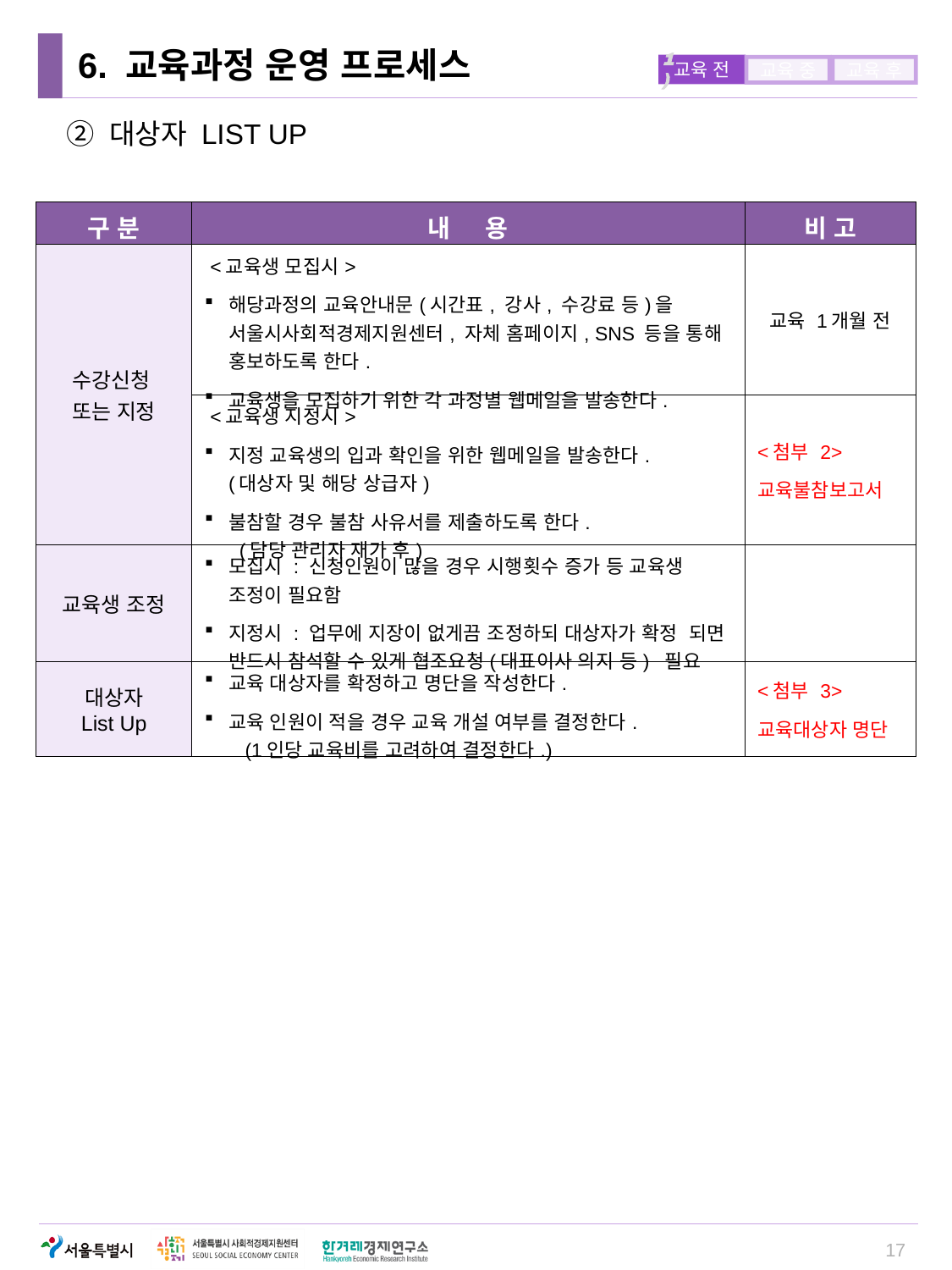

# 6. 교육과정 운영 프로세스
1)
교육 전
교육 중
교육 후
② 대상자 LIST UP
| 구 분 | 내 용 | 비 고 |
| --- | --- | --- |
| 수강신청 또는 지정 | <교육생 모집시> 해당과정의 교육안내문(시간표, 강사, 수강료 등)을 서울시사회적경제지원센터, 자체 홈페이지, SNS 등을 통해 홍보하도록 한다. 교육생을 모집하기 위한 각 과정별 웹메일을 발송한다. | 교육 1개월 전 |
|  | <교육생 지정시> 지정 교육생의 입과 확인을 위한 웹메일을 발송한다. (대상자 및 해당 상급자) 불참할 경우 불참 사유서를 제출하도록 한다. (담당 관리자 재가 후) | <첨부 2> 교육불참보고서 |
| 교육생 조정 | 모집시 : 신청인원이 많을 경우 시행횟수 증가 등 교육생 조정이 필요함 지정시 : 업무에 지장이 없게끔 조정하되 대상자가 확정 되면 반드시 참석할 수 있게 협조요청(대표이사 의지 등) 필요 |  |
| 대상자 List Up | 교육 대상자를 확정하고 명단을 작성한다. 교육 인원이 적을 경우 교육 개설 여부를 결정한다. (1인당 교육비를 고려하여 결정한다.) | <첨부 3> 교육대상자 명단 |
17